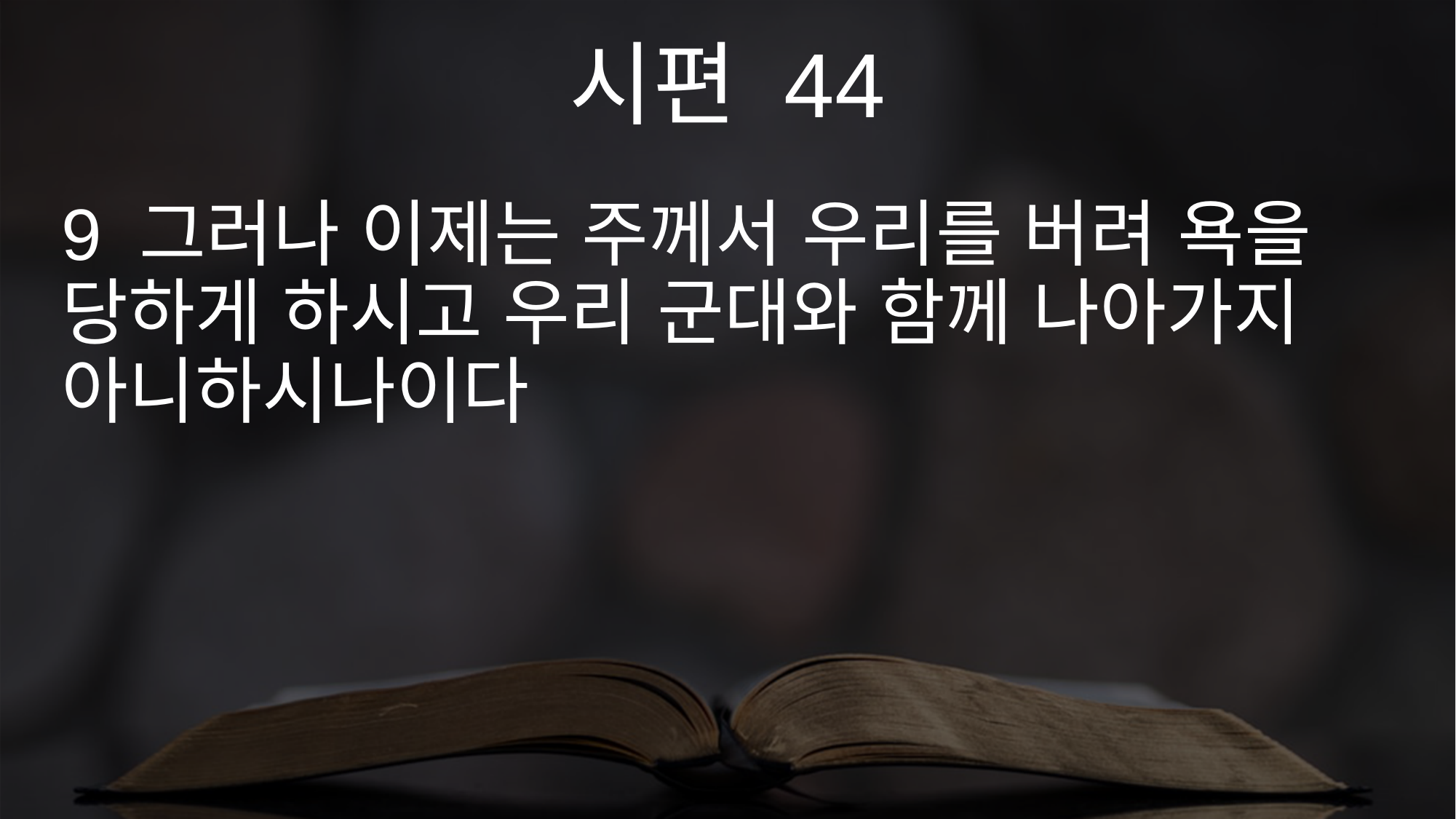

시편 44
9 그러나 이제는 주께서 우리를 버려 욕을 당하게 하시고 우리 군대와 함께 나아가지 아니하시나이다